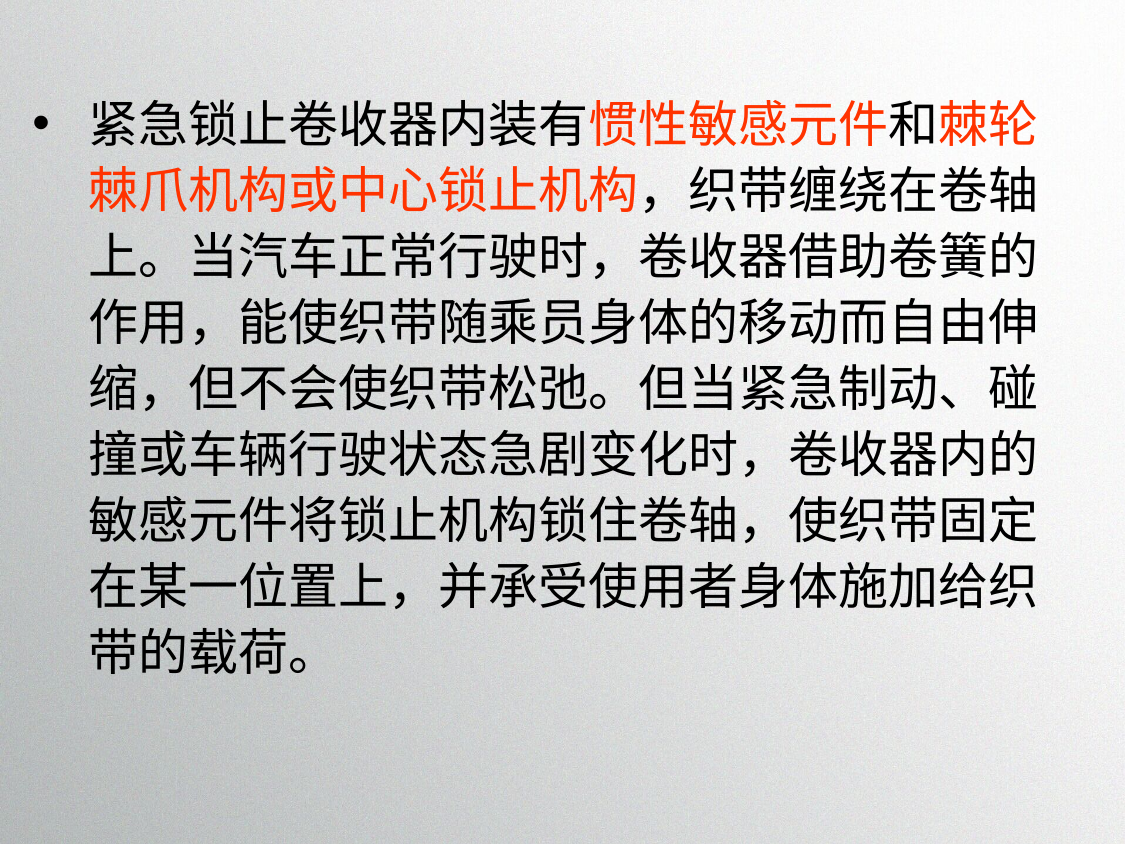

紧急锁止卷收器内装有惯性敏感元件和棘轮棘爪机构或中心锁止机构，织带缠绕在卷轴上。当汽车正常行驶时，卷收器借助卷簧的作用，能使织带随乘员身体的移动而自由伸缩，但不会使织带松弛。但当紧急制动、碰撞或车辆行驶状态急剧变化时，卷收器内的敏感元件将锁止机构锁住卷轴，使织带固定在某一位置上，并承受使用者身体施加给织带的载荷。